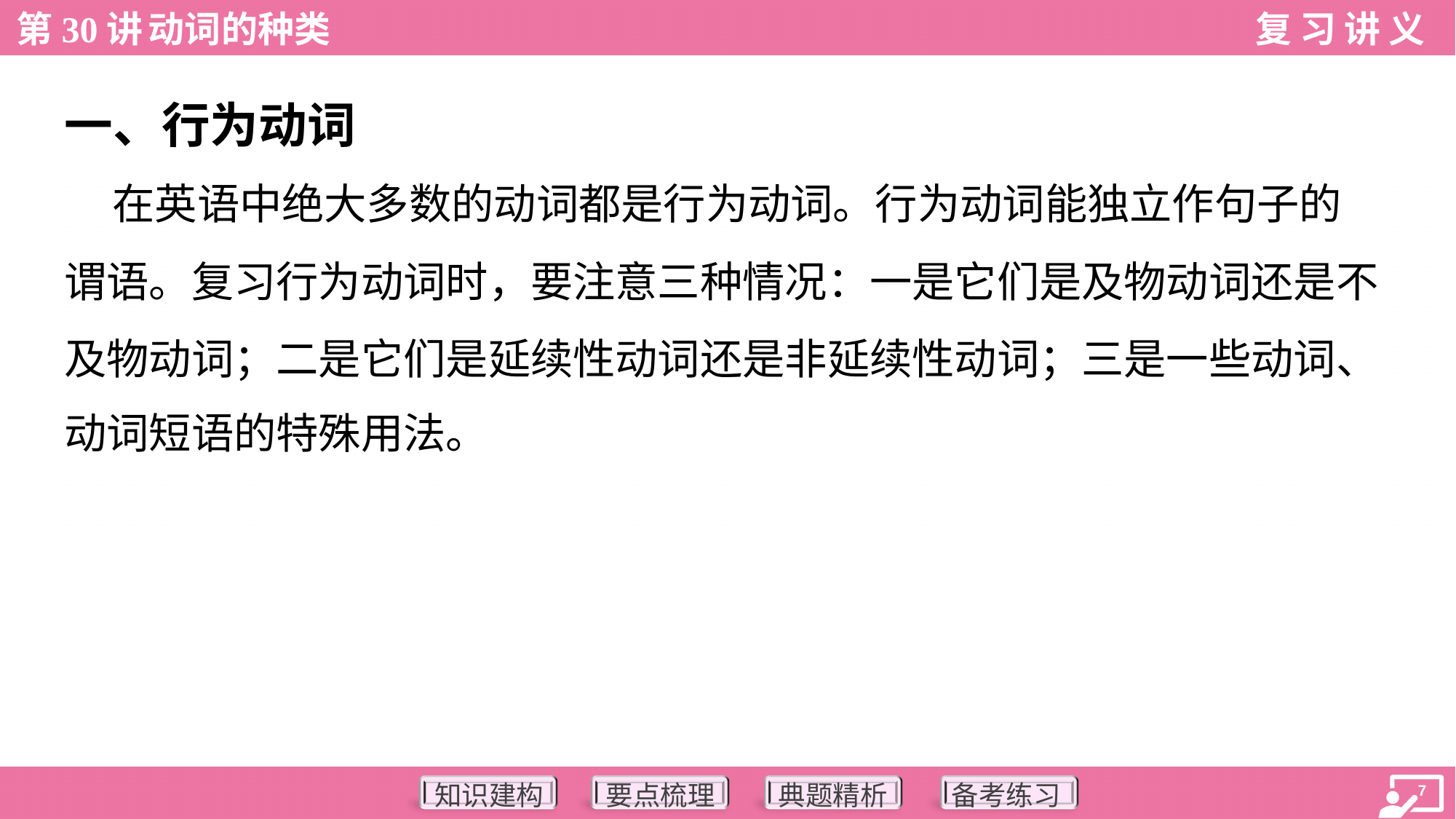

一、行为动词
    在英语中绝大多数的动词都是行为动词。行为动词能独立作句子的
谓语。复习行为动词时，要注意三种情况：一是它们是及物动词还是不
及物动词；二是它们是延续性动词还是非延续性动词；三是一些动词、
动词短语的特殊用法。